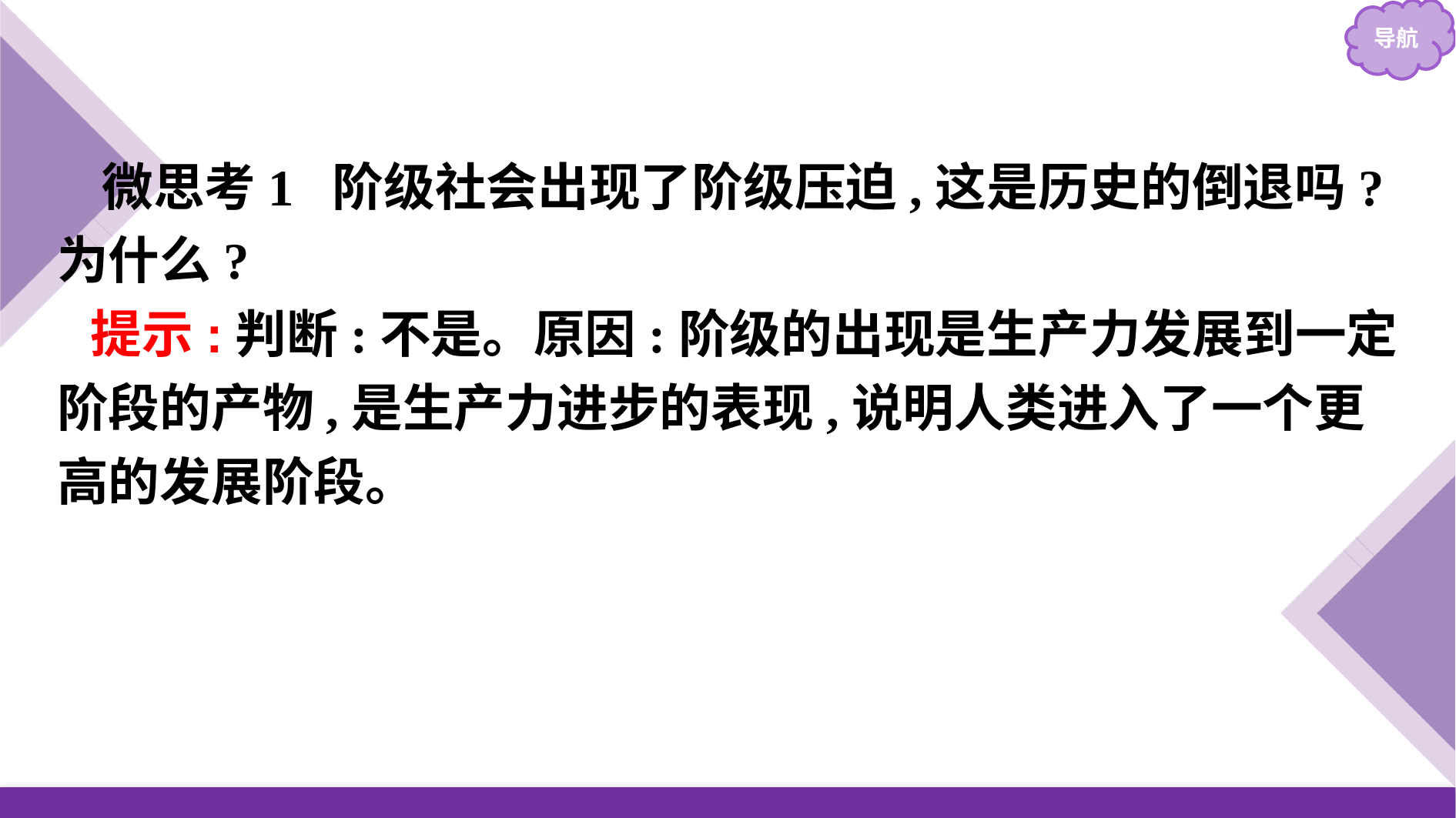

微思考1  阶级社会出现了阶级压迫,这是历史的倒退吗?为什么?
提示:判断:不是。原因:阶级的出现是生产力发展到一定阶段的产物,是生产力进步的表现,说明人类进入了一个更高的发展阶段。